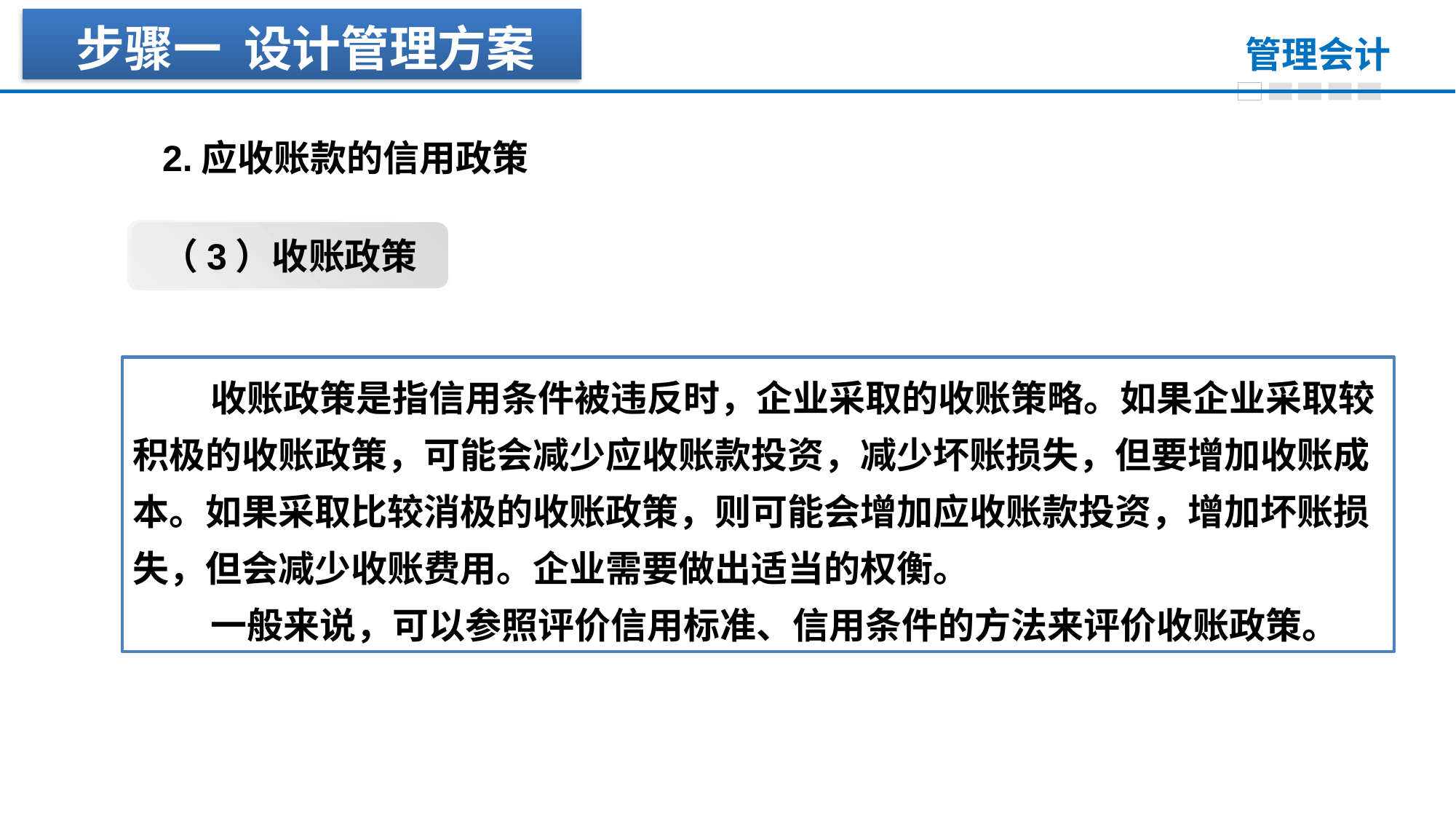

步骤一  设计管理方案
2.应收账款的信用政策

（3）收账政策
    收账政策是指信用条件被违反时，企业采取的收账策略。如果企业采取较积极的收账政策，可能会减少应收账款投资，减少坏账损失，但要增加收账成本。如果采取比较消极的收账政策，则可能会增加应收账款投资，增加坏账损失，但会减少收账费用。企业需要做出适当的权衡。
    一般来说，可以参照评价信用标准、信用条件的方法来评价收账政策。